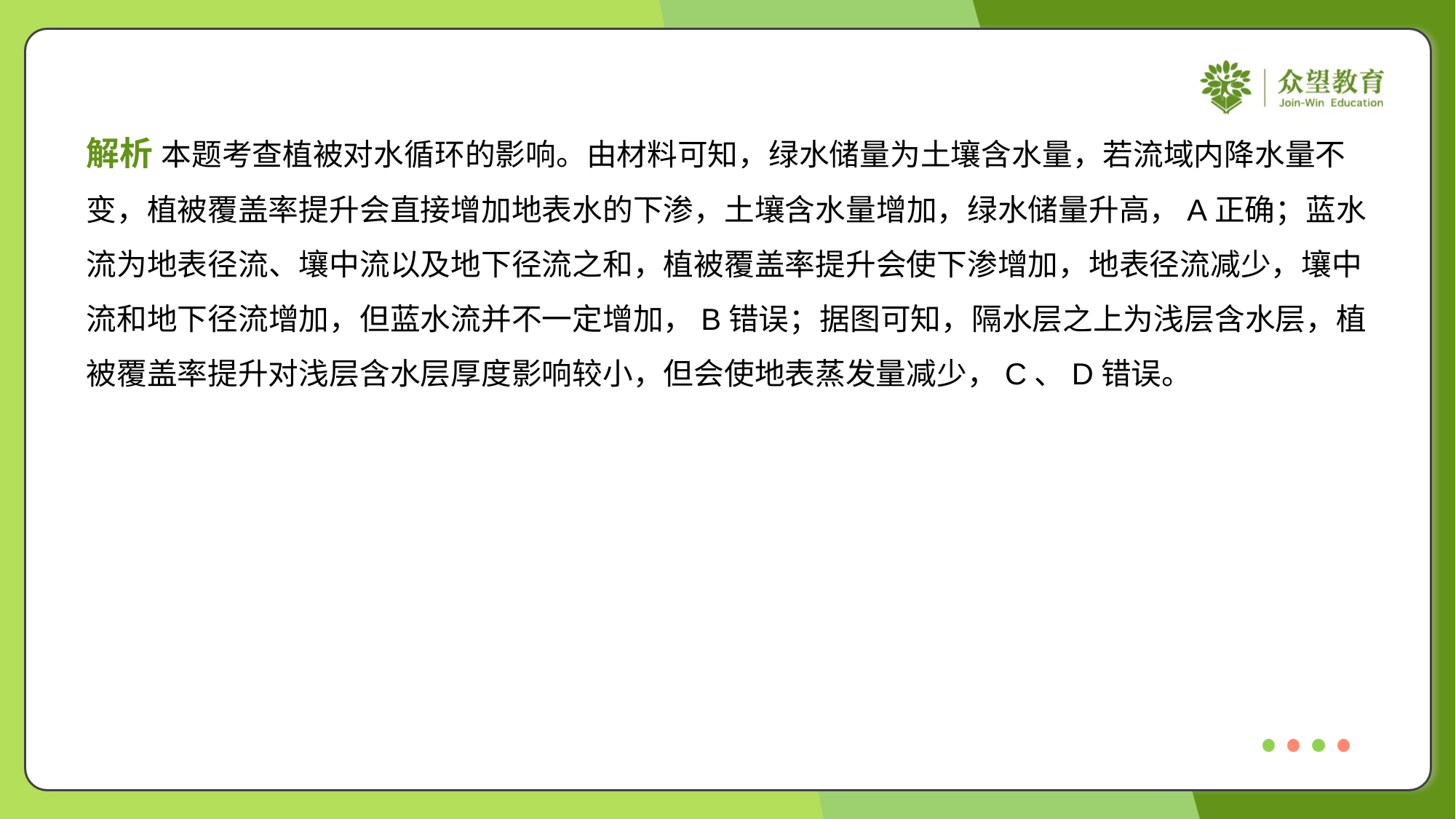

解析 本题考查植被对水循环的影响。由材料可知，绿水储量为土壤含水量，若流域内降水量不
变，植被覆盖率提升会直接增加地表水的下渗，土壤含水量增加，绿水储量升高，A正确；蓝水
流为地表径流、壤中流以及地下径流之和，植被覆盖率提升会使下渗增加，地表径流减少，壤中
流和地下径流增加，但蓝水流并不一定增加，B错误；据图可知，隔水层之上为浅层含水层，植
被覆盖率提升对浅层含水层厚度影响较小，但会使地表蒸发量减少，C、D错误。